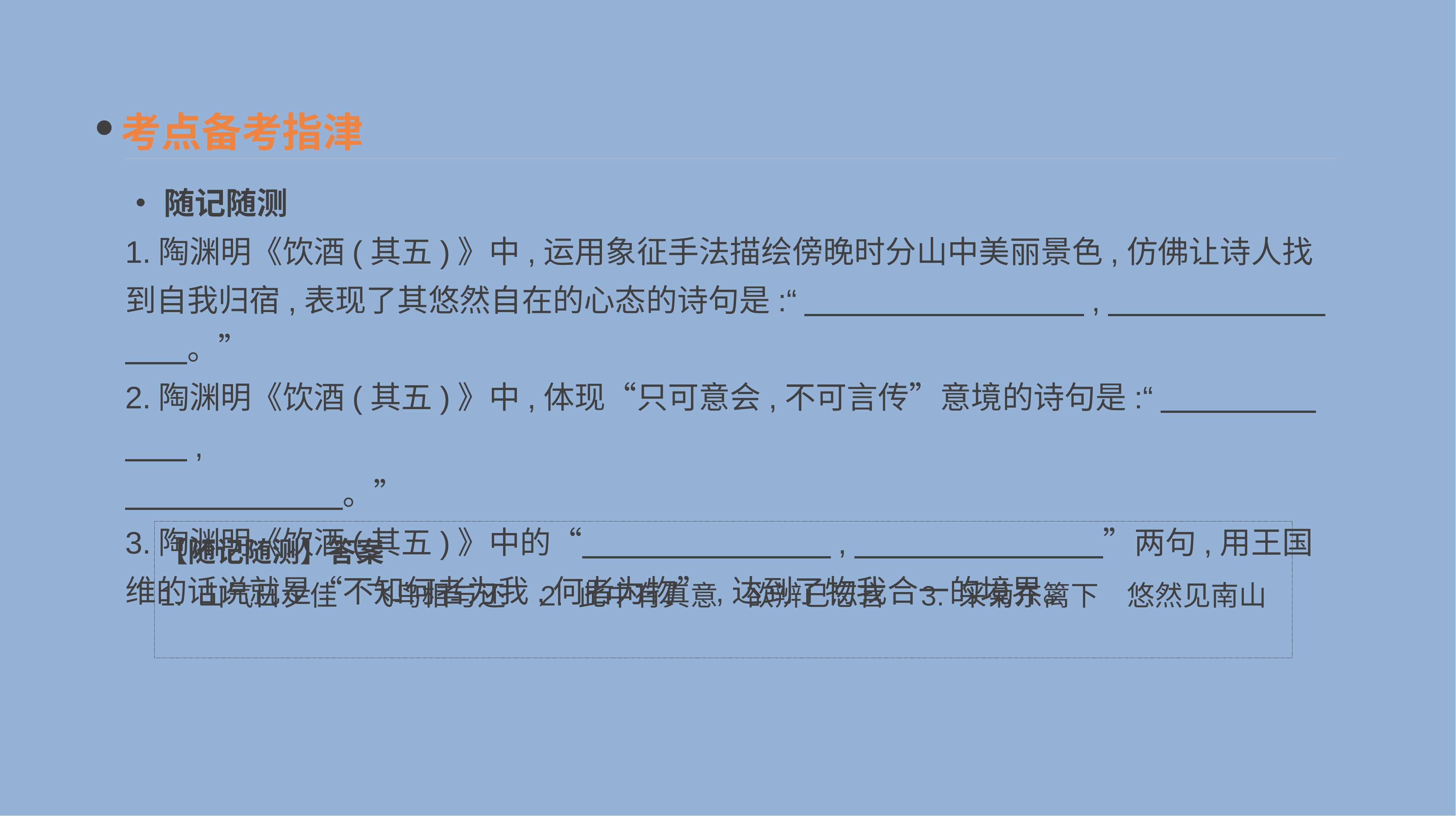

考点备考指津

•随记随测
1.陶渊明《饮酒(其五)》中,运用象征手法描绘傍晚时分山中美丽景色,仿佛让诗人找到自我归宿,表现了其悠然自在的心态的诗句是:“　　　　　　　　　,　　　　　　　　　。”
2.陶渊明《饮酒(其五)》中,体现“只可意会,不可言传”意境的诗句是:“　　　　　　　,
　　　　　　　。”
3.陶渊明《饮酒(其五)》中的“　　　　　　　　,　　　　　　　　”两句,用王国维的话说就是“不知何者为我,何者为物”,达到了物我合一的境界。
【随记随测】答案
1. 山气日夕佳　飞鸟相与还　2. 此中有真意　欲辨已忘言　3. 采菊东篱下　悠然见南山